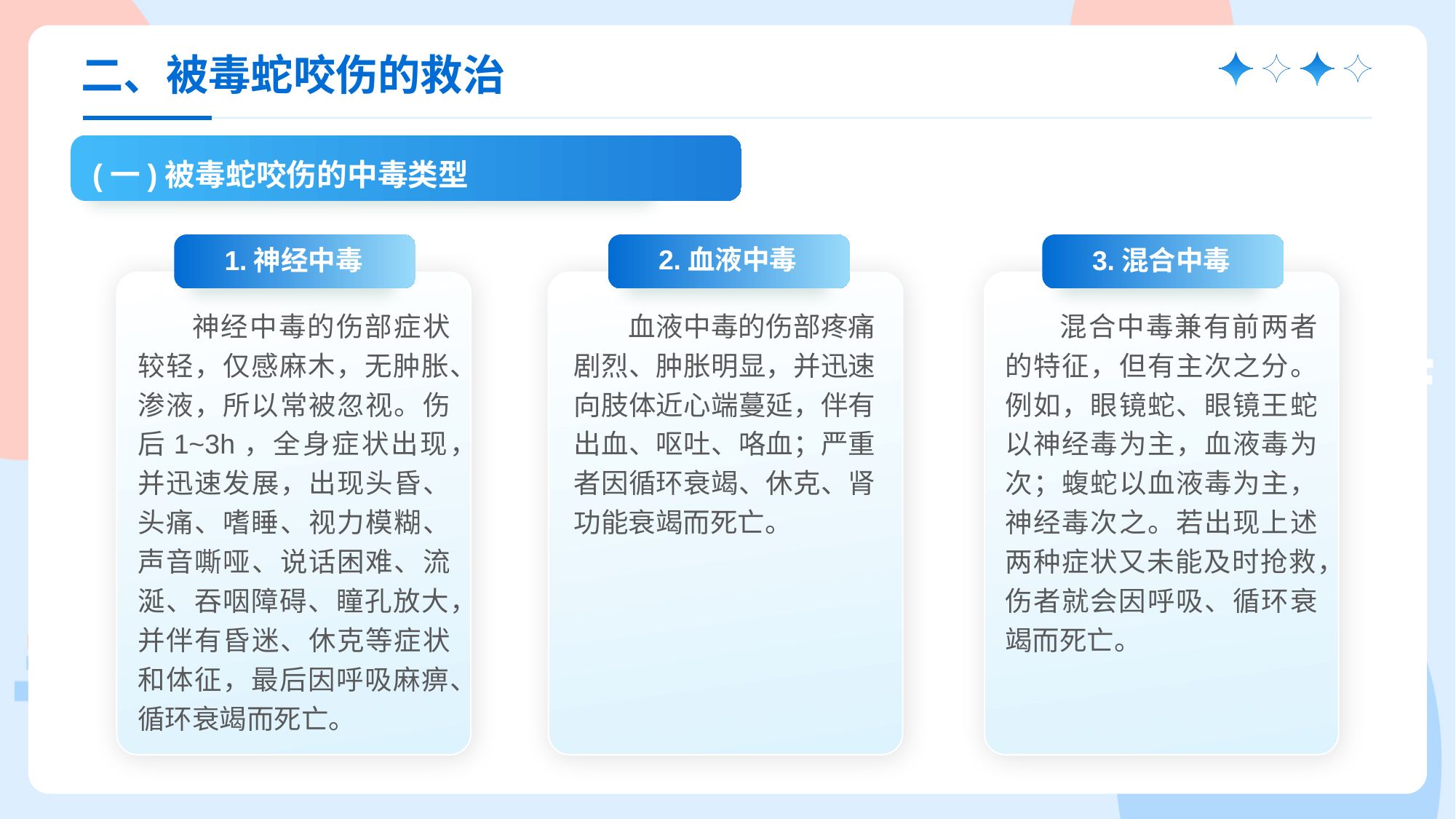

二、被毒蛇咬伤的救治

(一)被毒蛇咬伤的中毒类型

1.神经中毒

神经中毒的伤部症状较轻，仅感麻木，无肿胀、渗液，所以常被忽视。伤后1~3h，全身症状出现，并迅速发展，出现头昏、头痛、嗜睡、视力模糊、声音嘶哑、说话困难、流涎、吞咽障碍、瞳孔放大，并伴有昏迷、休克等症状和体征，最后因呼吸麻痹、循环衰竭而死亡。

2.血液中毒

血液中毒的伤部疼痛剧烈、肿胀明显，并迅速向肢体近心端蔓延，伴有出血、呕吐、咯血；严重者因循环衰竭、休克、肾功能衰竭而死亡。

3.混合中毒

混合中毒兼有前两者的特征，但有主次之分。例如，眼镜蛇、眼镜王蛇以神经毒为主，血液毒为次；蝮蛇以血液毒为主，神经毒次之。若出现上述两种症状又未能及时抢救，伤者就会因呼吸、循环衰竭而死亡。